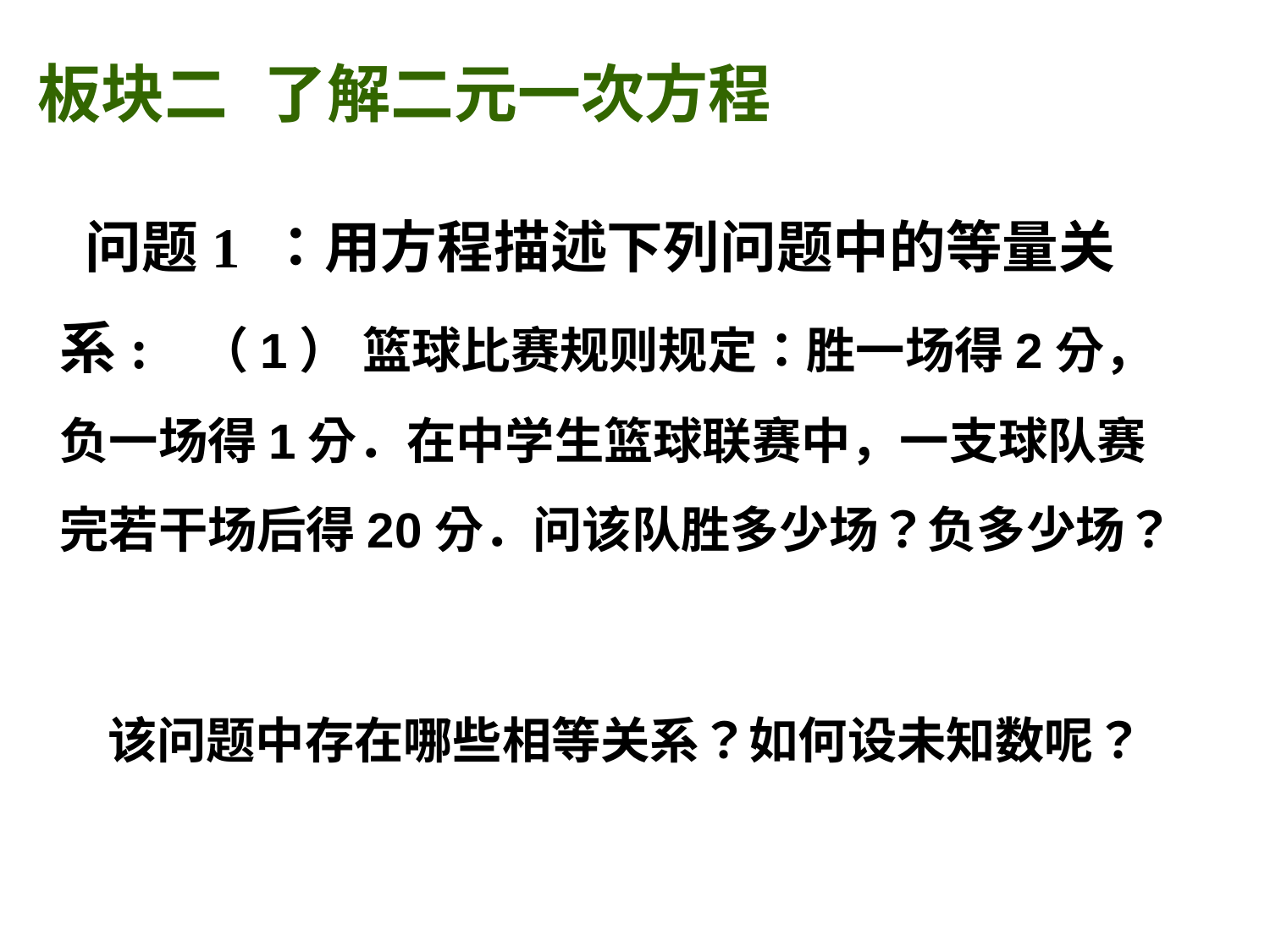

板块二  了解二元一次方程
 问题1 ：用方程描述下列问题中的等量关系:   （1） 篮球比赛规则规定：胜一场得2分，负一场得1分．在中学生篮球联赛中，一支球队赛完若干场后得20分．问该队胜多少场？负多少场？
 该问题中存在哪些相等关系？如何设未知数呢？